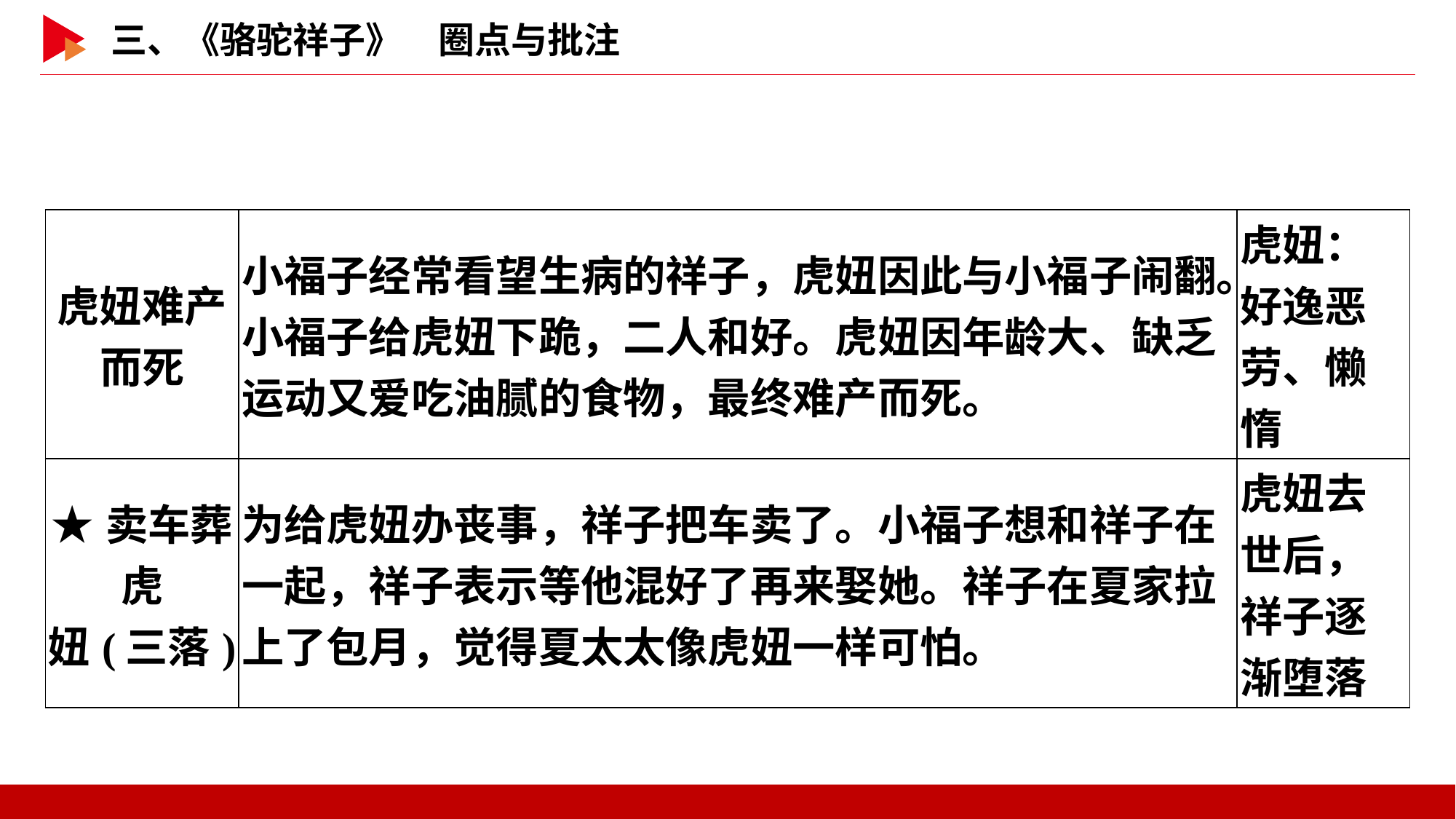

| 虎妞难产 而死 | 小福子经常看望生病的祥子，虎妞因此与小福子闹翻。小福子给虎妞下跪，二人和好。虎妞因年龄大、缺乏运动又爱吃油腻的食物，最终难产而死。 | 虎妞：好逸恶劳、懒惰 |
| --- | --- | --- |
| ★卖车葬虎 妞(三落) | 为给虎妞办丧事，祥子把车卖了。小福子想和祥子在一起，祥子表示等他混好了再来娶她。祥子在夏家拉上了包月，觉得夏太太像虎妞一样可怕。 | 虎妞去世后，祥子逐渐堕落 |